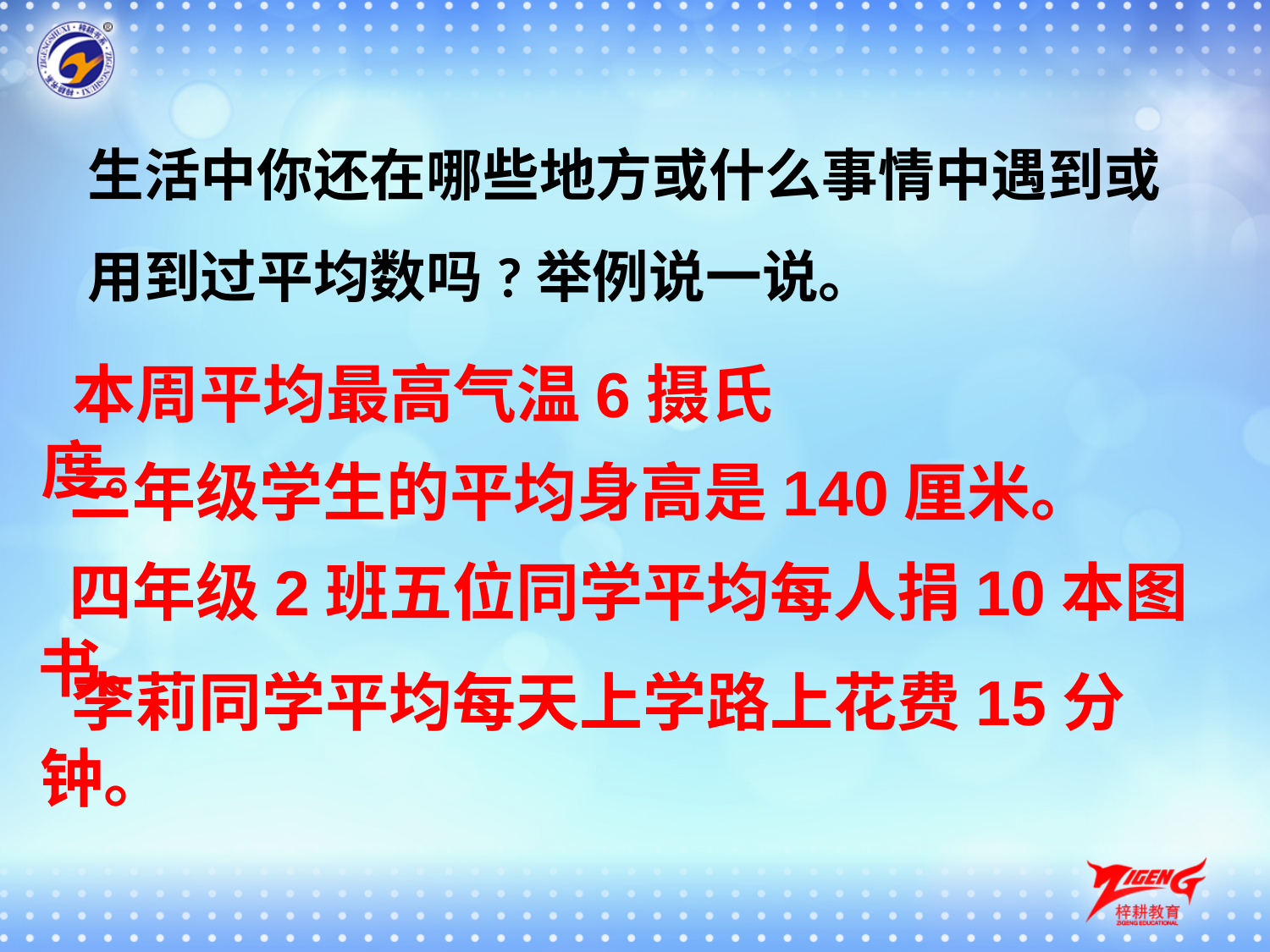

生活中你还在哪些地方或什么事情中遇到或用到过平均数吗?举例说一说。
本周平均最高气温6摄氏度。
三年级学生的平均身高是140厘米。
四年级2班五位同学平均每人捐10本图书。
李莉同学平均每天上学路上花费15分钟。